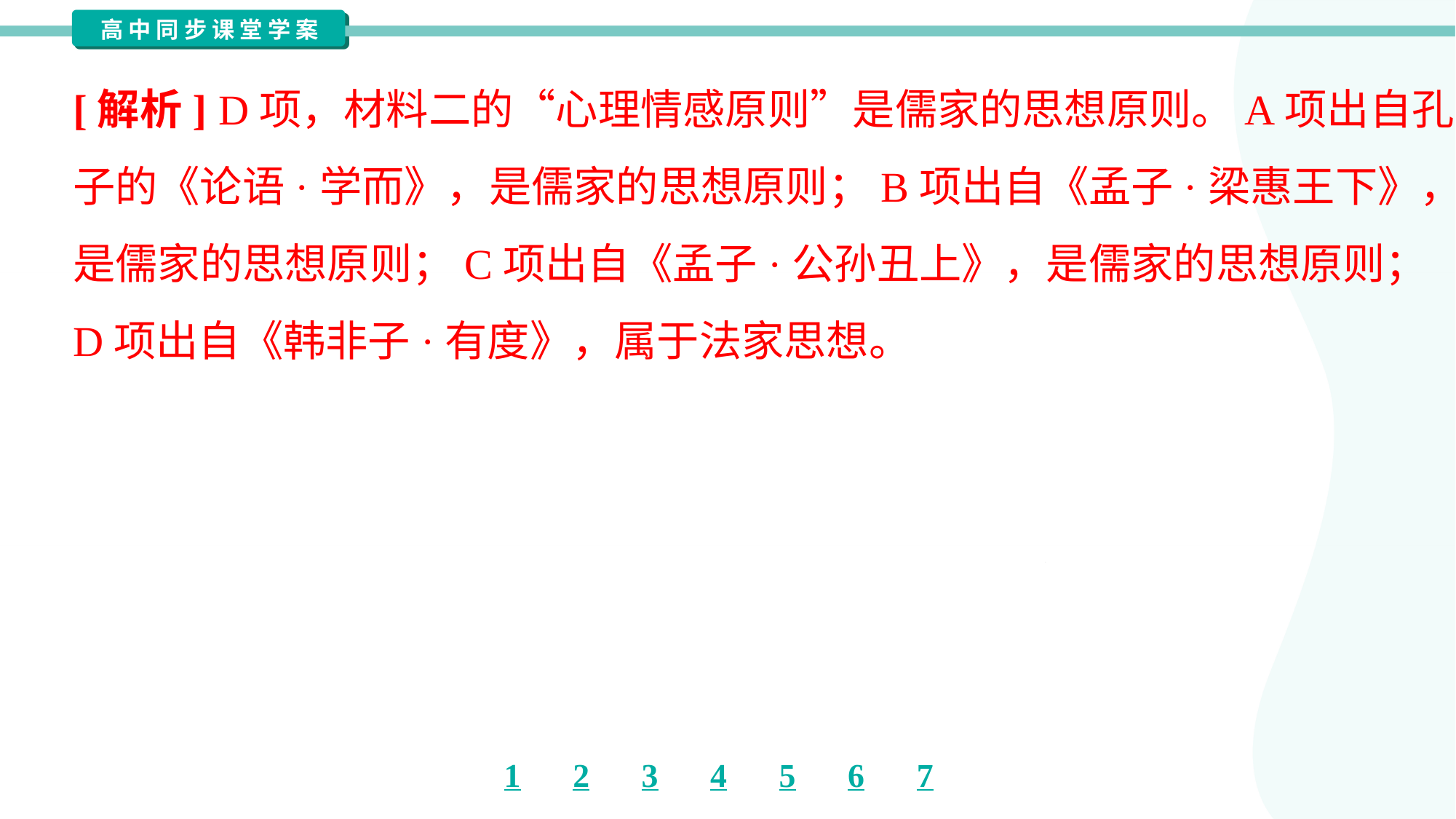

[解析] D项，材料二的“心理情感原则”是儒家的思想原则。A项出自孔
子的《论语·学而》，是儒家的思想原则；B项出自《孟子·梁惠王下》，
是儒家的思想原则；C项出自《孟子·公孙丑上》，是儒家的思想原则；
D项出自《韩非子·有度》，属于法家思想。